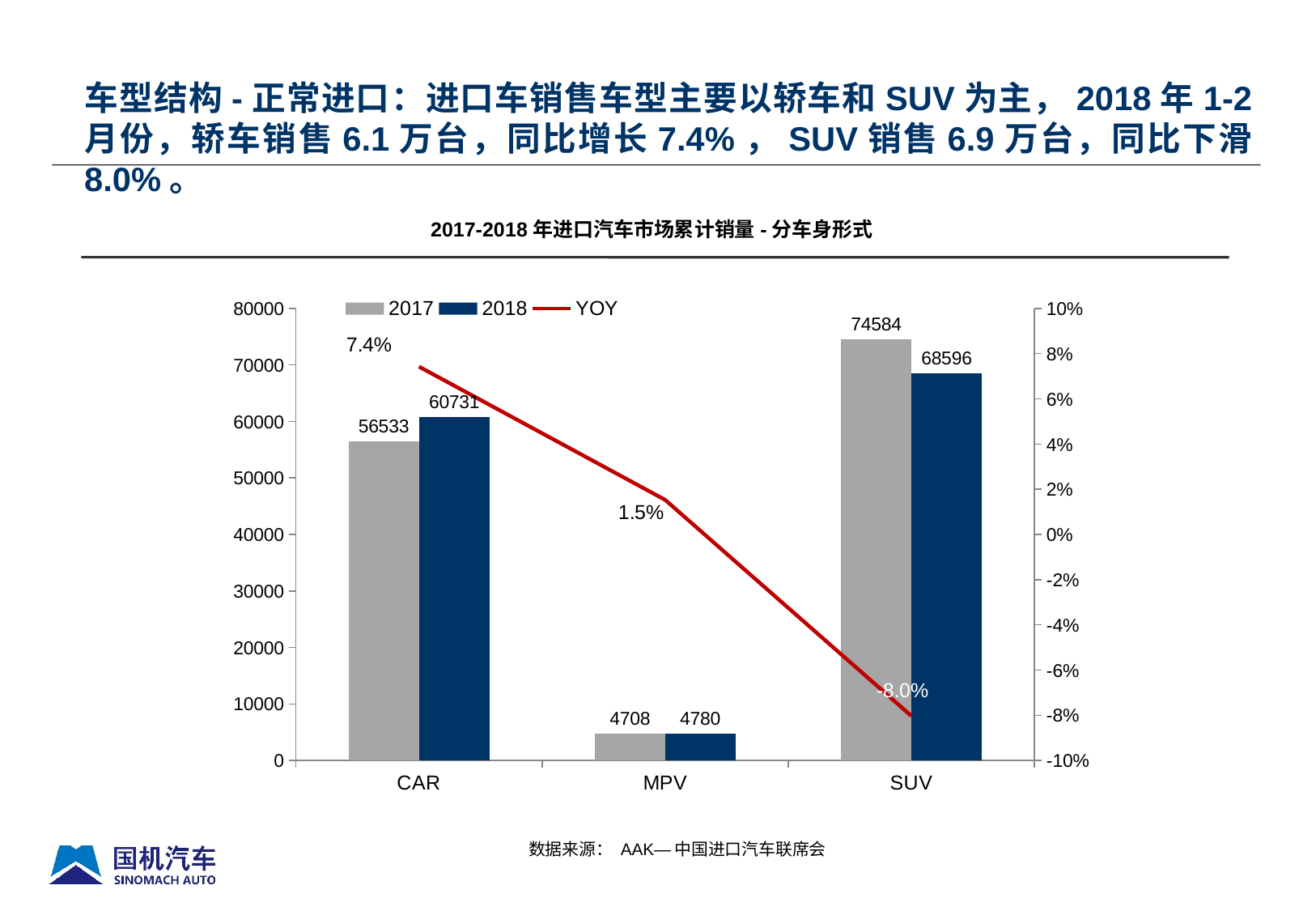

车型结构-正常进口：进口车销售车型主要以轿车和SUV为主，2018年1-2月份，轿车销售6.1万台，同比增长7.4%，SUV销售6.9万台，同比下滑8.0%。
2017-2018年进口汽车市场累计销量-分车身形式

### Chart

| Category | 2017 | 2018 | YOY |
|---|---|---|---|
| CAR | 56533.0 | 60731.0 | 0.07425751331080967 |
| MPV | 4708.0 | 4780.0 | 0.015293118096856519 |
| SUV | 74584.0 | 68596.0 | -0.08028531588544464 |
数据来源： AAK—中国进口汽车联席会